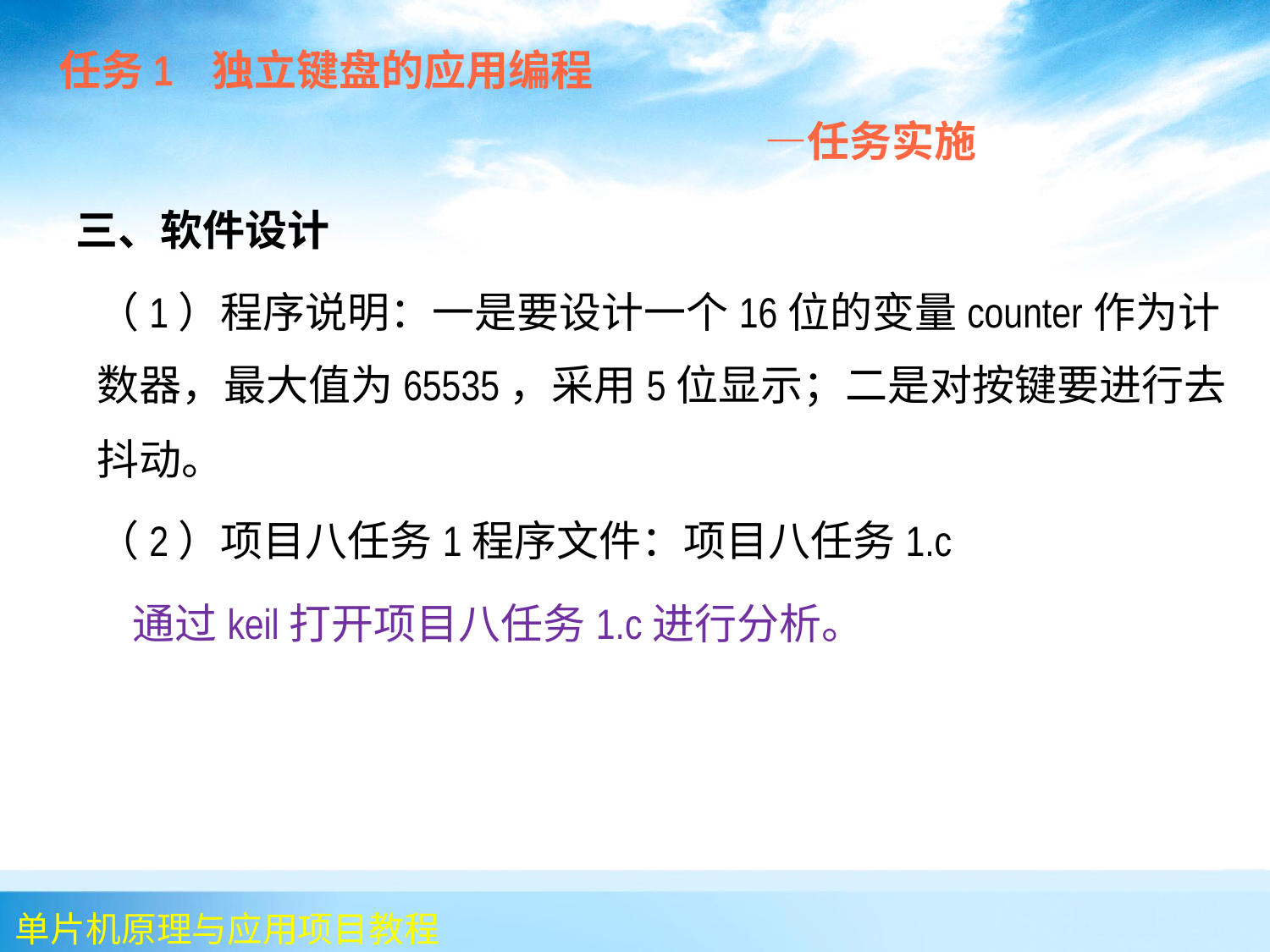

任务1   独立键盘的应用编程
                                                                 —任务实施
 三、软件设计
	（1）程序说明：一是要设计一个16位的变量counter作为计数器，最大值为65535，采用5位显示；二是对按键要进行去抖动。
	（2）项目八任务1程序文件：项目八任务1.c
       通过keil打开项目八任务1.c进行分析。